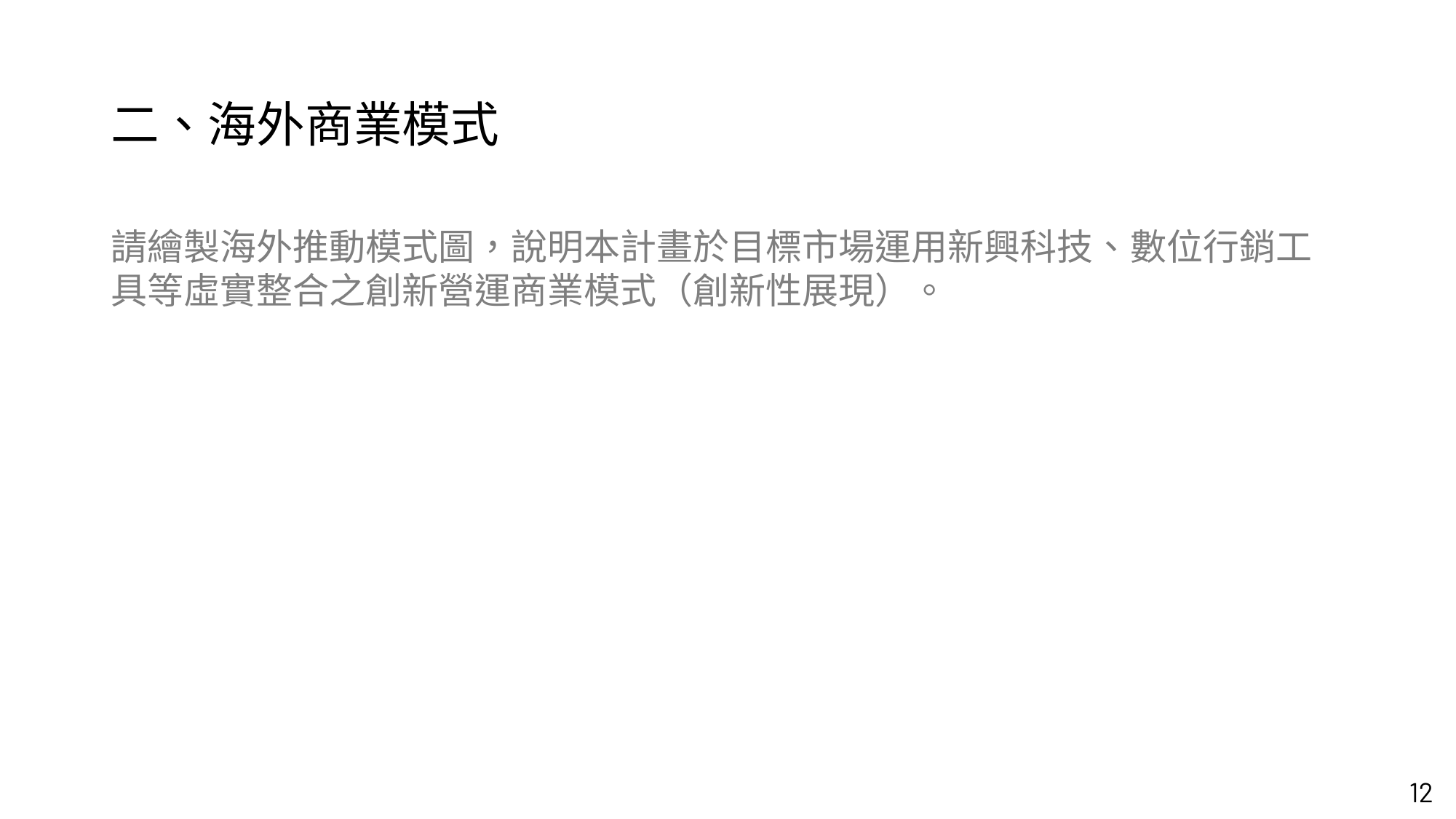

# 二、海外商業模式
請繪製海外推動模式圖，說明本計畫於目標市場運用新興科技、數位行銷工具等虛實整合之創新營運商業模式（創新性展現）。

12